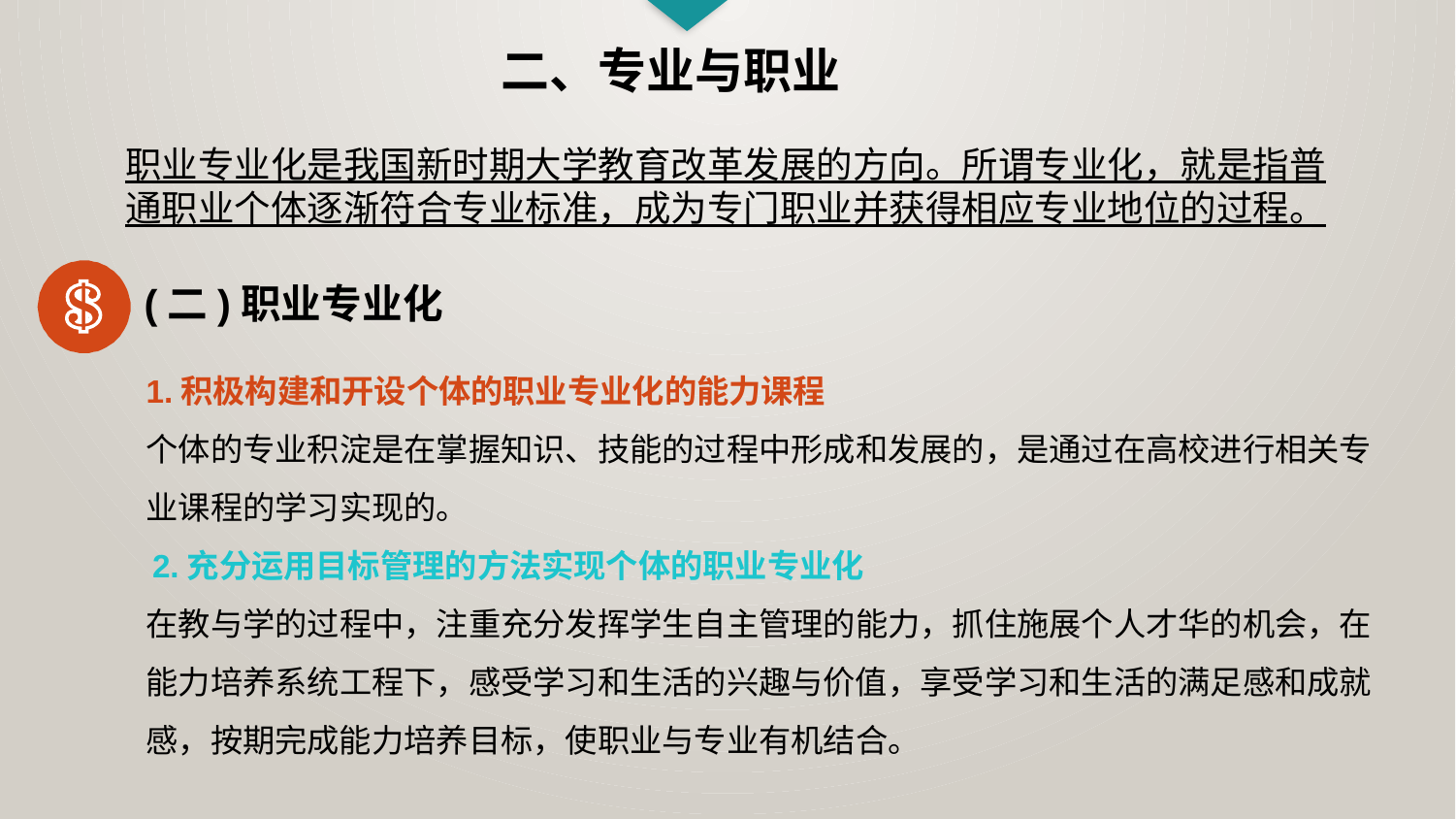

二、专业与职业
职业专业化是我国新时期大学教育改革发展的方向。所谓专业化，就是指普通职业个体逐渐符合专业标准，成为专门职业并获得相应专业地位的过程。

(二)职业专业化

1.积极构建和开设个体的职业专业化的能力课程
个体的专业积淀是在掌握知识、技能的过程中形成和发展的，是通过在高校进行相关专业课程的学习实现的。
 2.充分运用目标管理的方法实现个体的职业专业化
在教与学的过程中，注重充分发挥学生自主管理的能力，抓住施展个人才华的机会，在能力培养系统工程下，感受学习和生活的兴趣与价值，享受学习和生活的满足感和成就感，按期完成能力培养目标，使职业与专业有机结合。
37